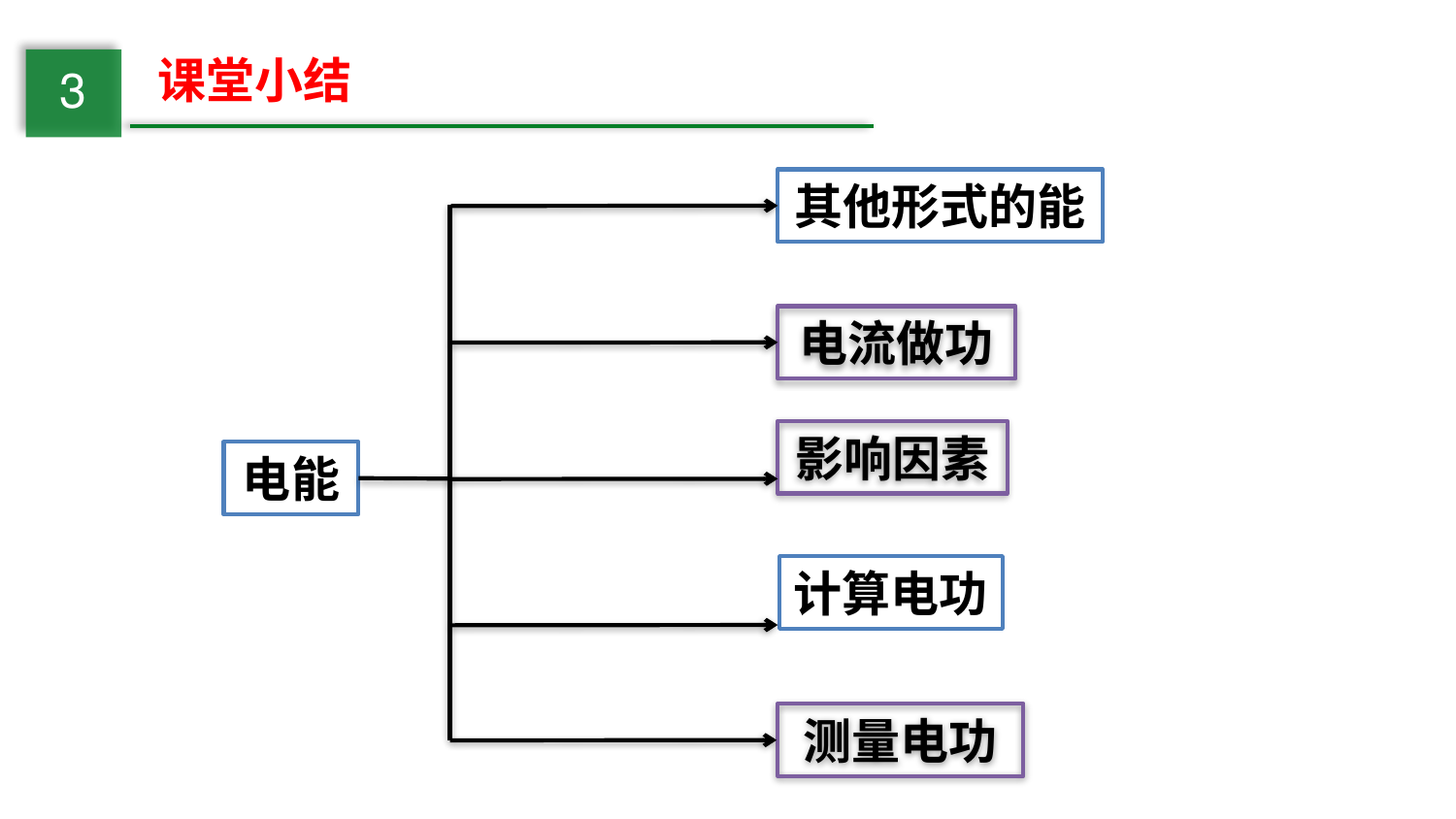

课堂小结

3
其他形式的能
电流做功
影响因素
电能
计算电功
测量电功